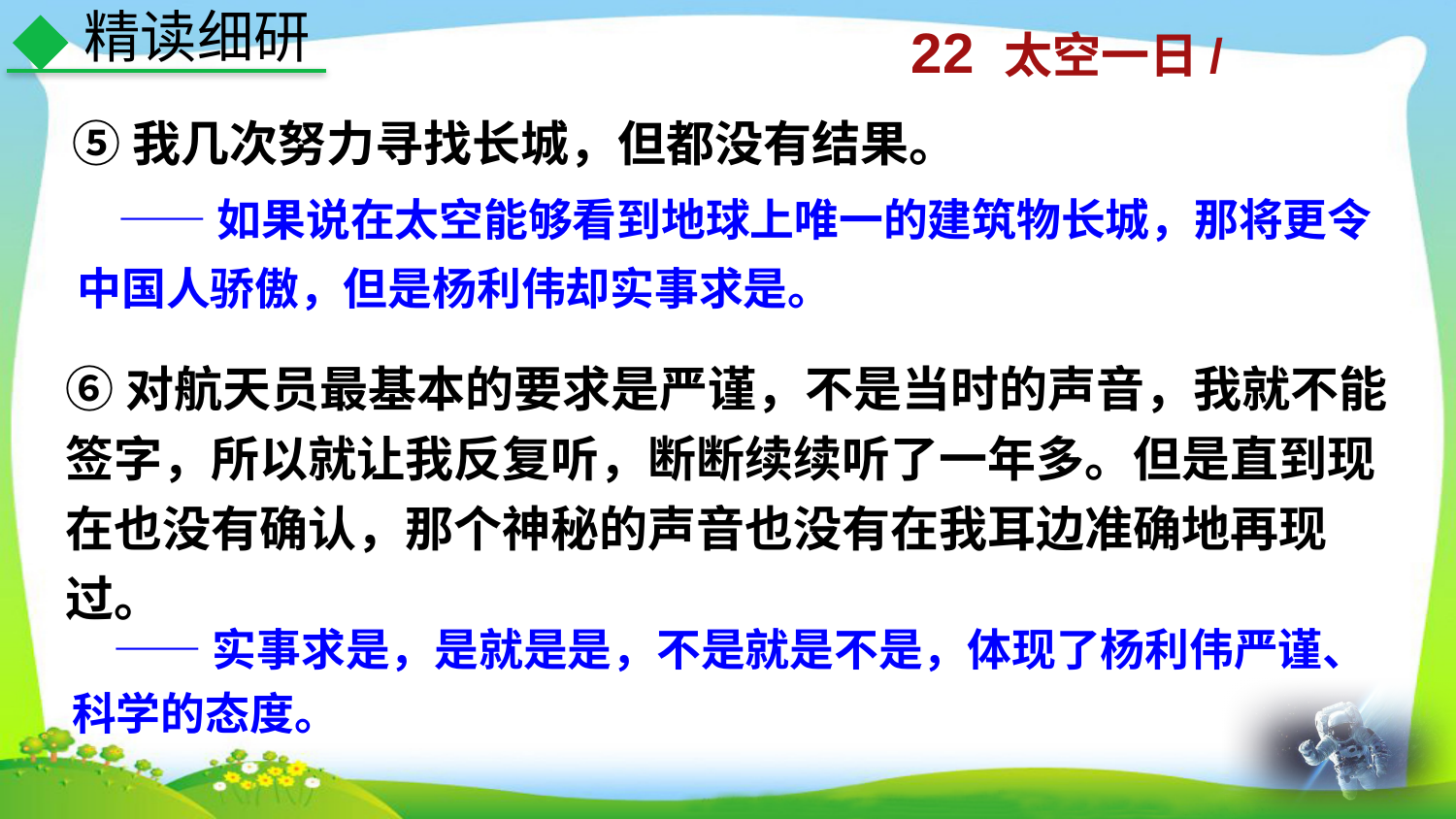

精读细研

⑤我几次努力寻找长城，但都没有结果。
    ——如果说在太空能够看到地球上唯一的建筑物长城，那将更令中国人骄傲，但是杨利伟却实事求是。
⑥对航天员最基本的要求是严谨，不是当时的声音，我就不能签字，所以就让我反复听，断断续续听了一年多。但是直到现在也没有确认，那个神秘的声音也没有在我耳边准确地再现过。
    ——实事求是，是就是是，不是就是不是，体现了杨利伟严谨、科学的态度。